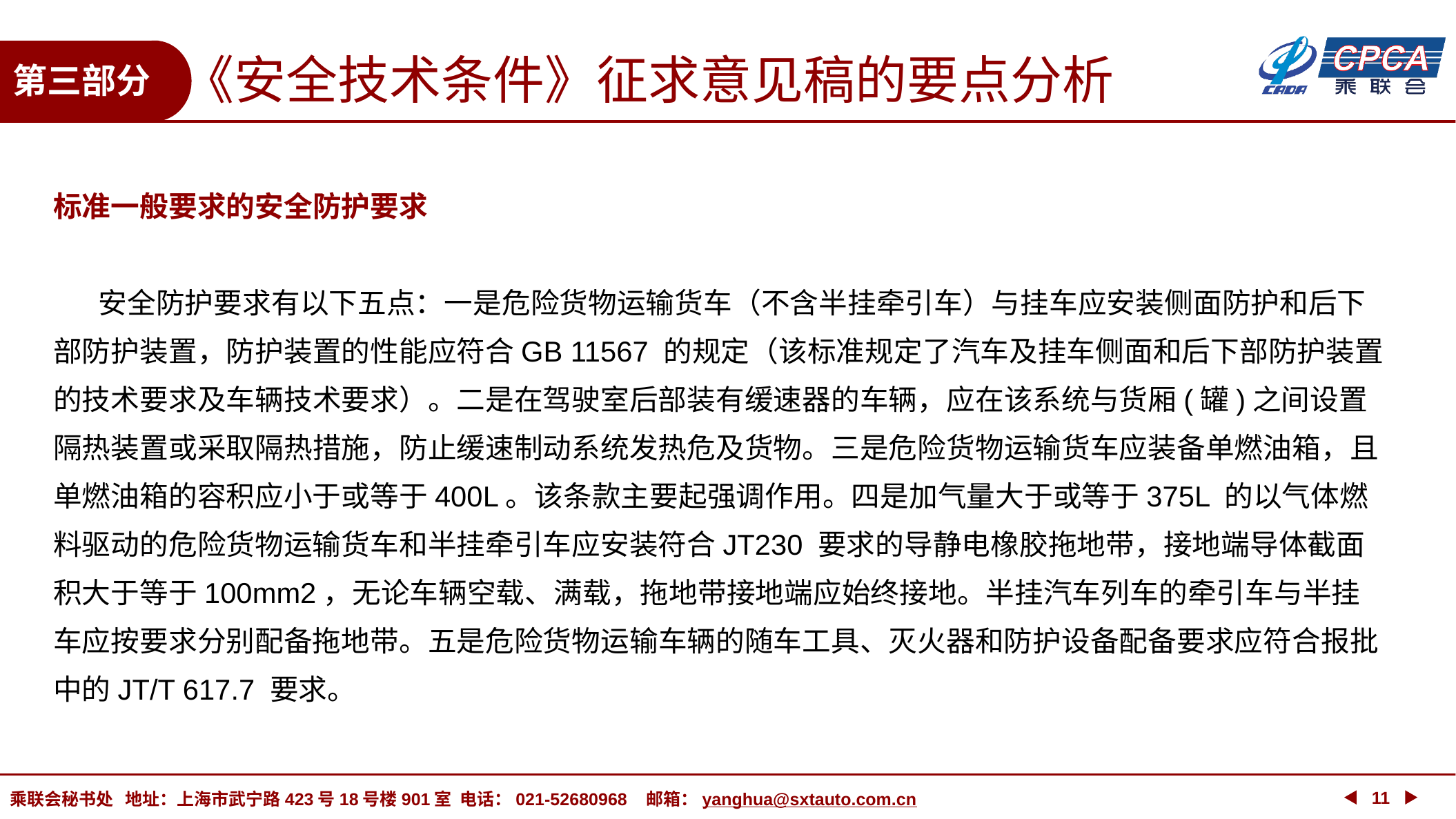

《安全技术条件》征求意见稿的要点分析
第三部分
标准一般要求的安全防护要求

      安全防护要求有以下五点：一是危险货物运输货车（不含半挂牵引车）与挂车应安装侧面防护和后下部防护装置，防护装置的性能应符合GB 11567 的规定（该标准规定了汽车及挂车侧面和后下部防护装置的技术要求及车辆技术要求）。二是在驾驶室后部装有缓速器的车辆，应在该系统与货厢(罐)之间设置隔热装置或采取隔热措施，防止缓速制动系统发热危及货物。三是危险货物运输货车应装备单燃油箱，且单燃油箱的容积应小于或等于400L。该条款主要起强调作用。四是加气量大于或等于375L 的以气体燃料驱动的危险货物运输货车和半挂牵引车应安装符合JT230 要求的导静电橡胶拖地带，接地端导体截面积大于等于100mm2，无论车辆空载、满载，拖地带接地端应始终接地。半挂汽车列车的牵引车与半挂车应按要求分别配备拖地带。五是危险货物运输车辆的随车工具、灭火器和防护设备配备要求应符合报批中的JT/T 617.7 要求。